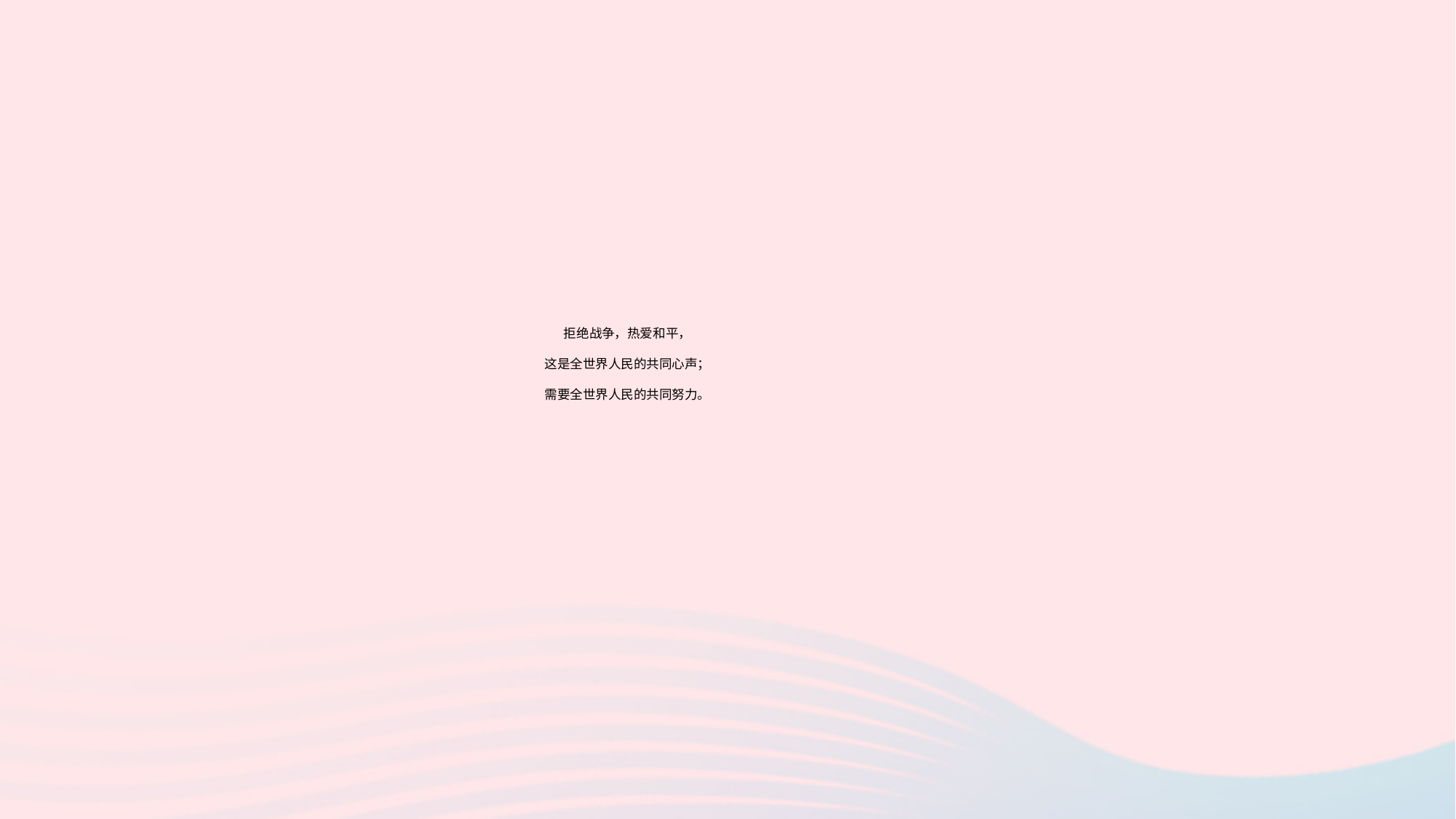

拒绝战争，热爱和平，
这是全世界人民的共同心声；
需要全世界人民的共同努力。